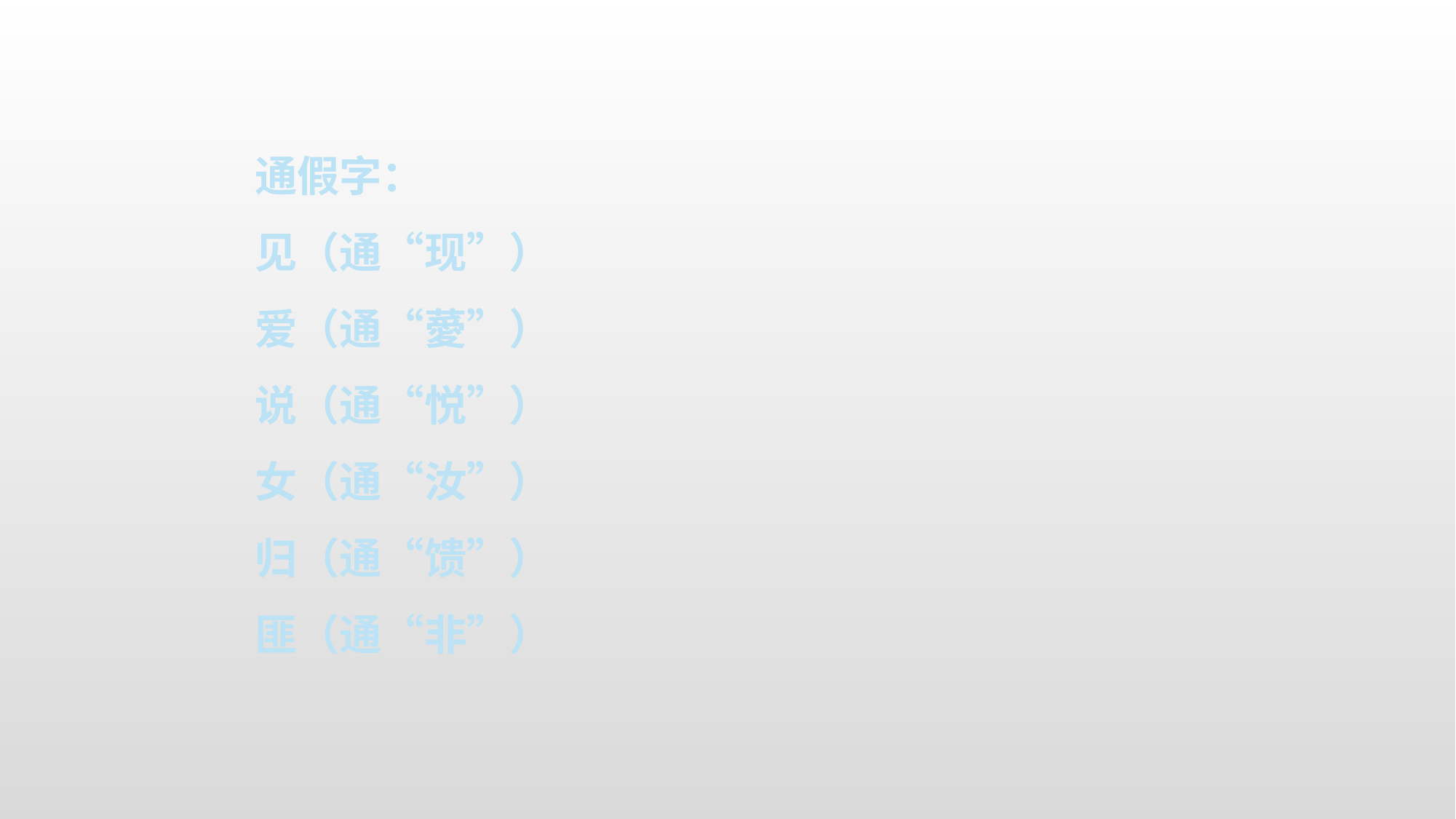

通假字：
见（通“现”）
爱（通“薆”）
说（通“悦”）
女（通“汝”）
归（通“馈”）
匪（通“非”）